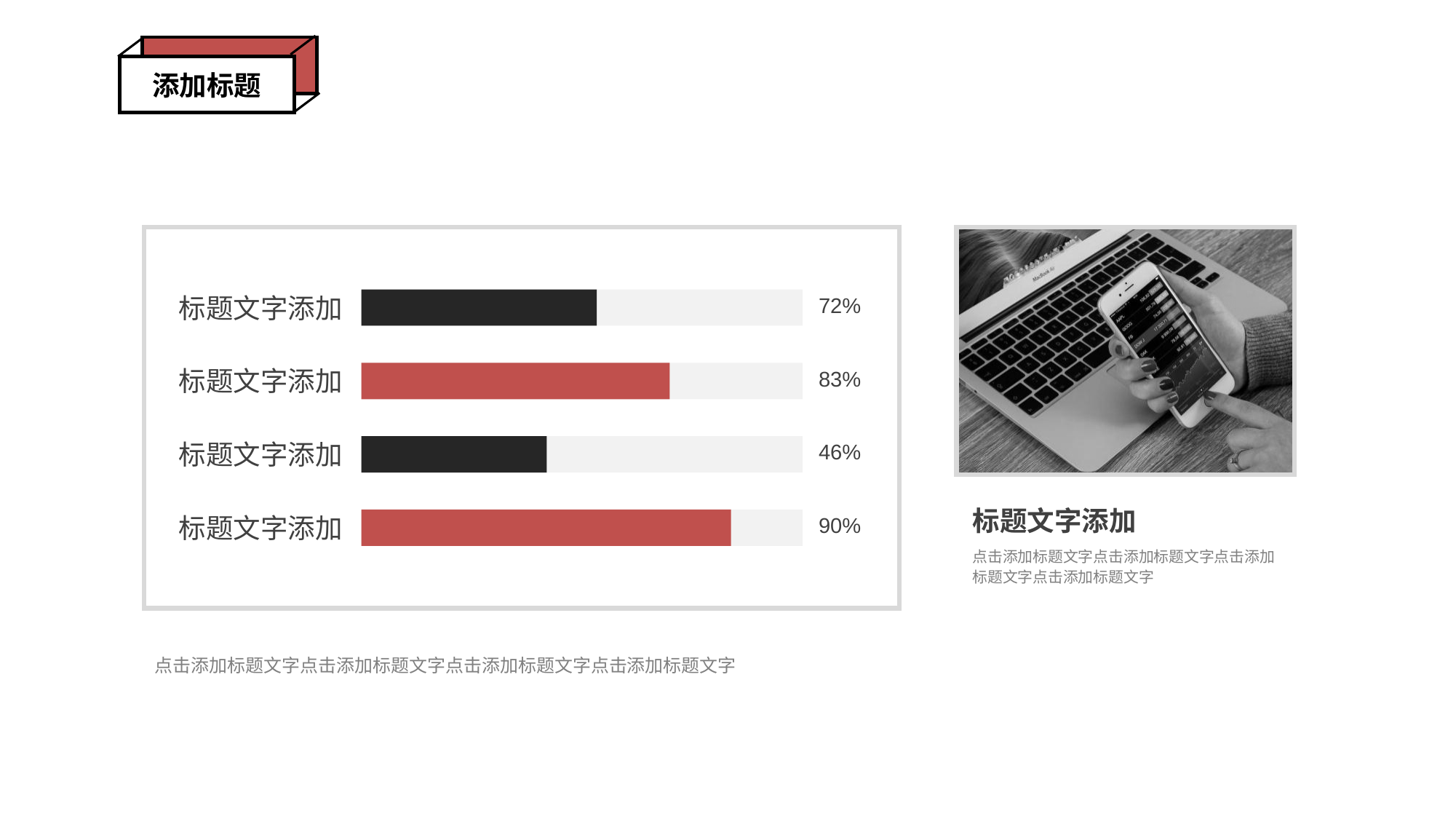

添加标题

标题文字添加
标题文字添加
标题文字添加
标题文字添加
72%
83%
46%
90%

标题文字添加
点击添加标题文字点击添加标题文字点击添加标题文字点击添加标题文字
点击添加标题文字点击添加标题文字点击添加标题文字点击添加标题文字